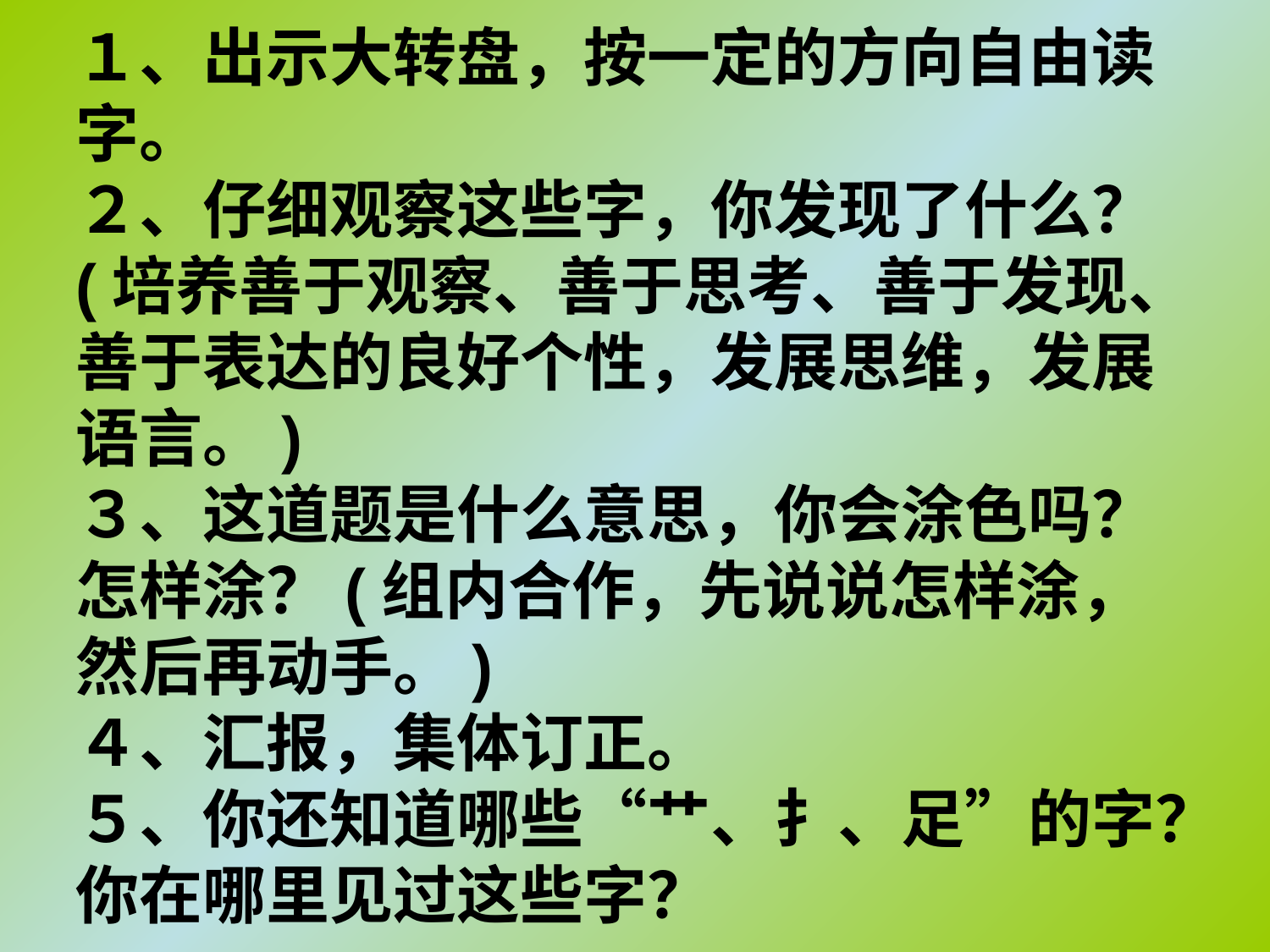

# １、出示大转盘，按一定的方向自由读字。 ２、仔细观察这些字，你发现了什么？ (培养善于观察、善于思考、善于发现、善于表达的良好个性，发展思维，发展语言。) ３、这道题是什么意思，你会涂色吗？怎样涂？(组内合作，先说说怎样涂，然后再动手。) ４、汇报，集体订正。 ５、你还知道哪些“艹、扌、足”的字？你在哪里见过这些字？